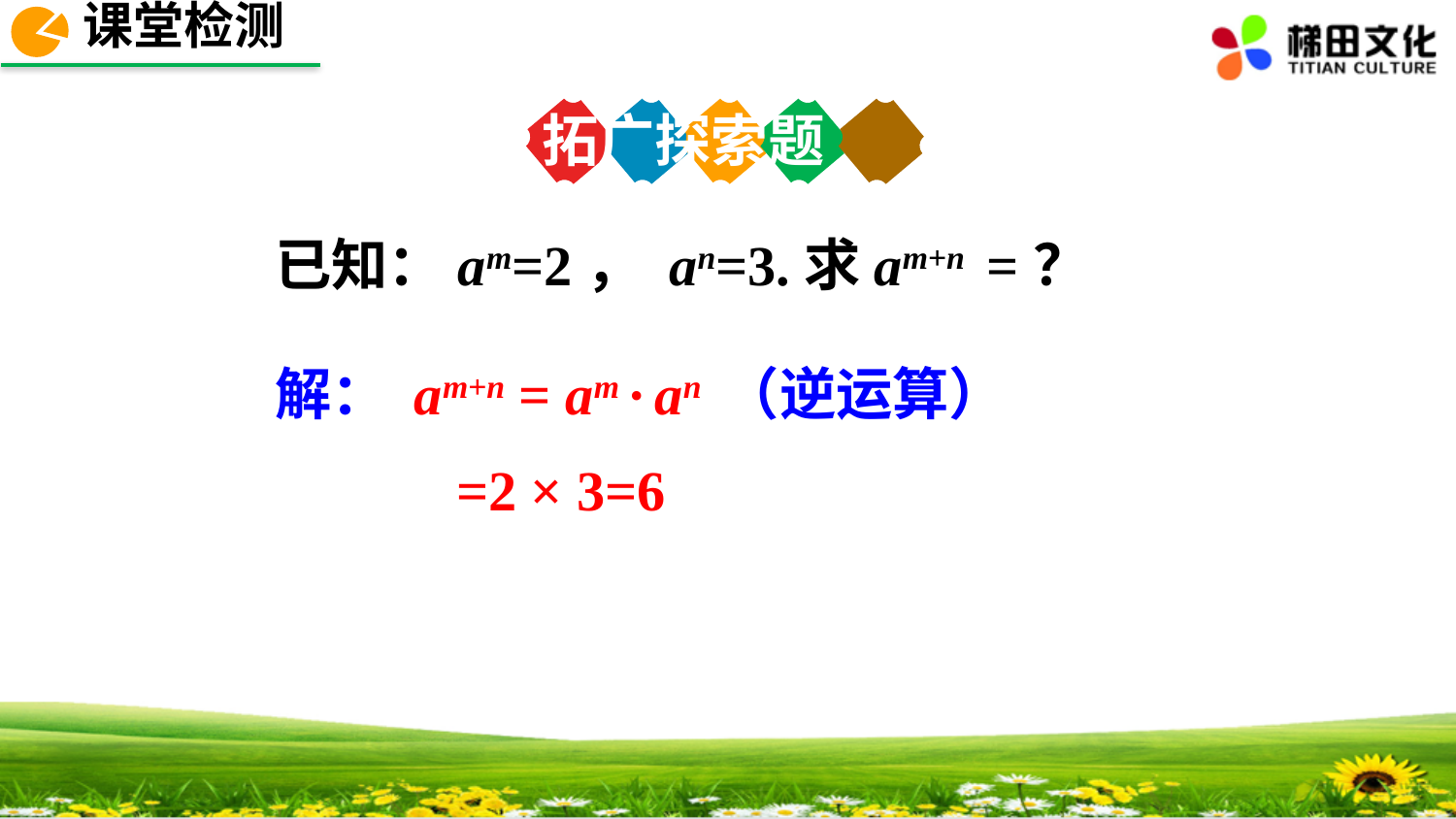

课堂检测

拓广探索题

已知：am=2， an=3.求am+n  =？
解： am+n = am · an （逆运算）
                      =2 × 3=6